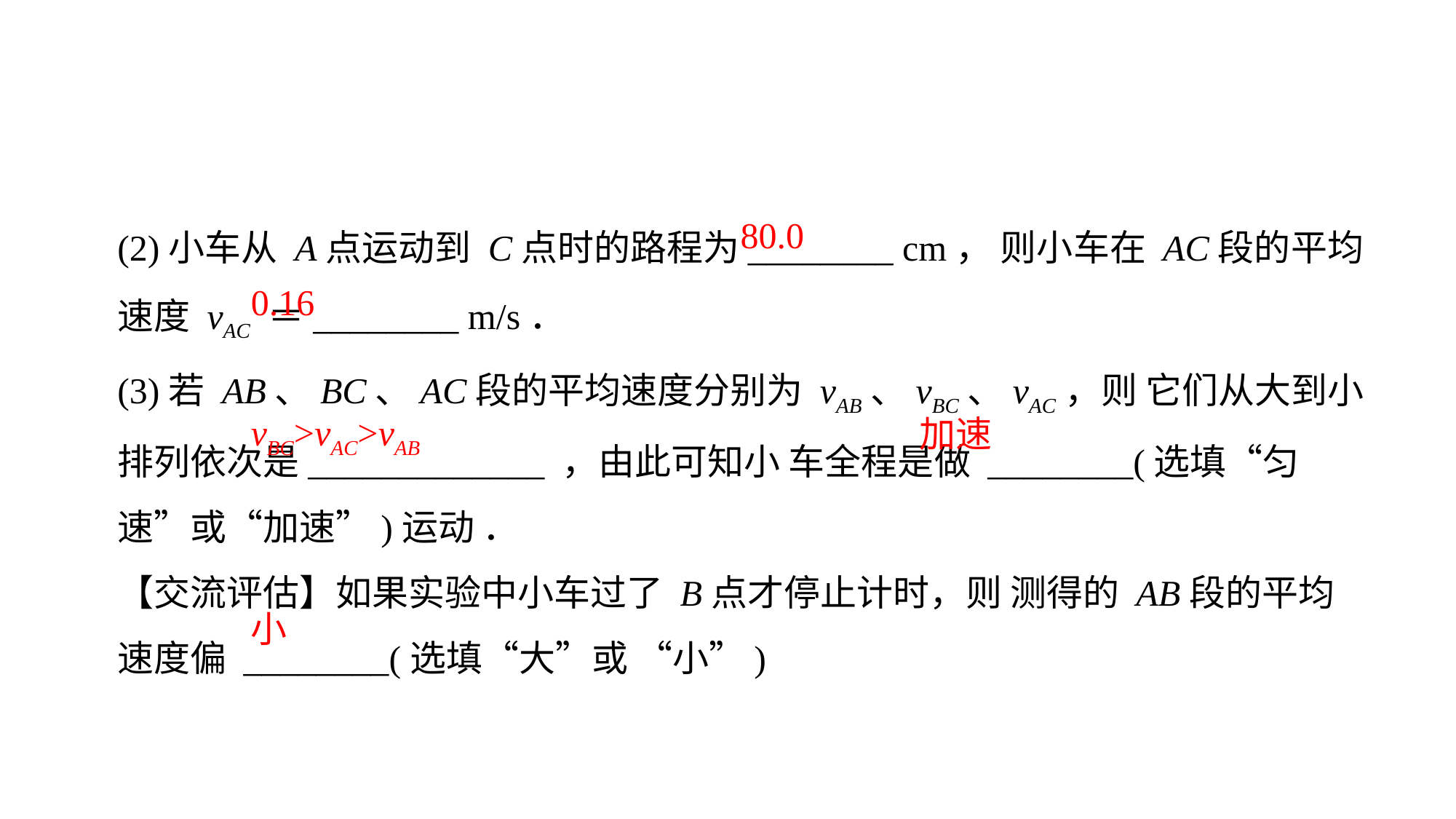

(2)小车从 A点运动到 C点时的路程为________ cm， 则小车在 AC段的平均速度 vAC ＝________ m/s．
(3)若 AB、BC、AC段的平均速度分别为 vAB、vBC、vAC，则 它们从大到小排列依次是_____________ ，由此可知小 车全程是做 ________(选填“匀速”或“加速”)运动 ．
【交流评估】如果实验中小车过了 B点才停止计时，则 测得的 AB段的平均速度偏 ________(选填“大”或 “小”)
80.0
0.16
vBC>vAC>vAB
加速
小